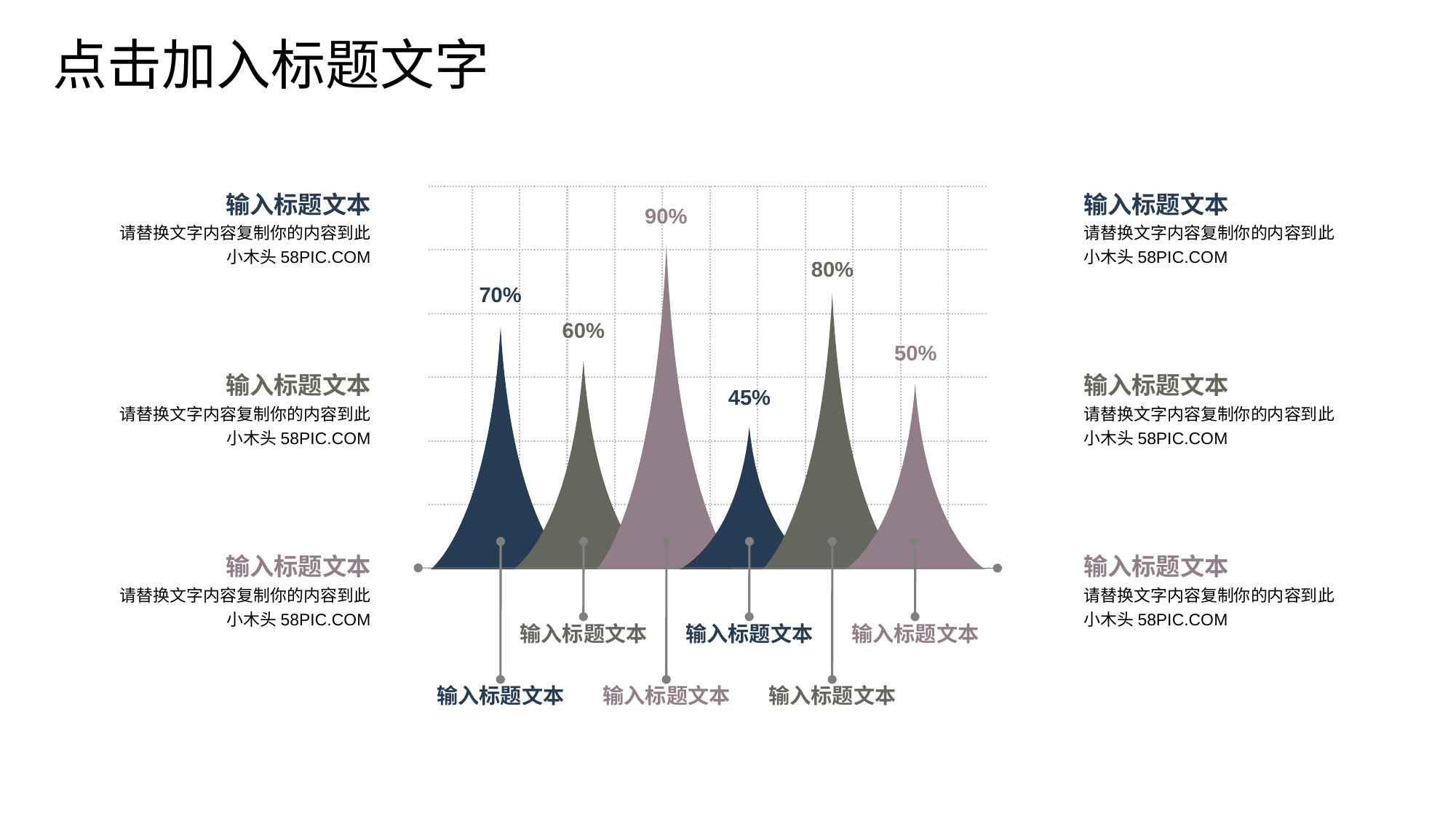

点击加入标题文字
90%

80%
70%

60%

50%

45%

输入标题文本
输入标题文本
输入标题文本
输入标题文本
输入标题文本
输入标题文本
输入标题文本
请替换文字内容复制你的内容到此
小木头58PIC.COM
输入标题文本
请替换文字内容复制你的内容到此
小木头58PIC.COM
输入标题文本
请替换文字内容复制你的内容到此
小木头58PIC.COM
输入标题文本
请替换文字内容复制你的内容到此
小木头58PIC.COM
输入标题文本
请替换文字内容复制你的内容到此
小木头58PIC.COM
输入标题文本
请替换文字内容复制你的内容到此
小木头58PIC.COM